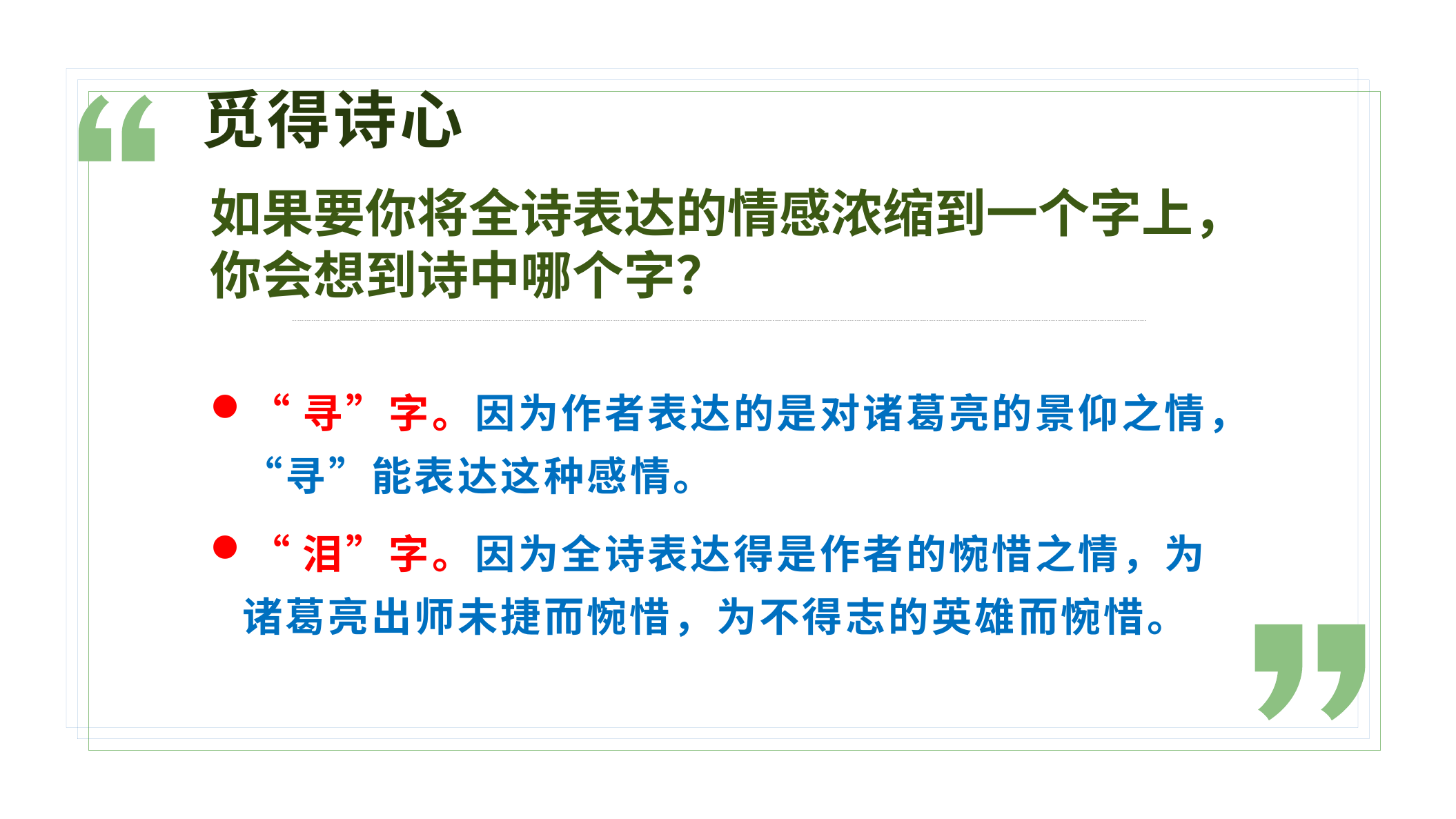

觅得诗心

如果要你将全诗表达的情感浓缩到一个字上，你会想到诗中哪个字？
“寻”字。因为作者表达的是对诸葛亮的景仰之情，“寻”能表达这种感情。
“泪”字。因为全诗表达得是作者的惋惜之情，为诸葛亮出师未捷而惋惜，为不得志的英雄而惋惜。